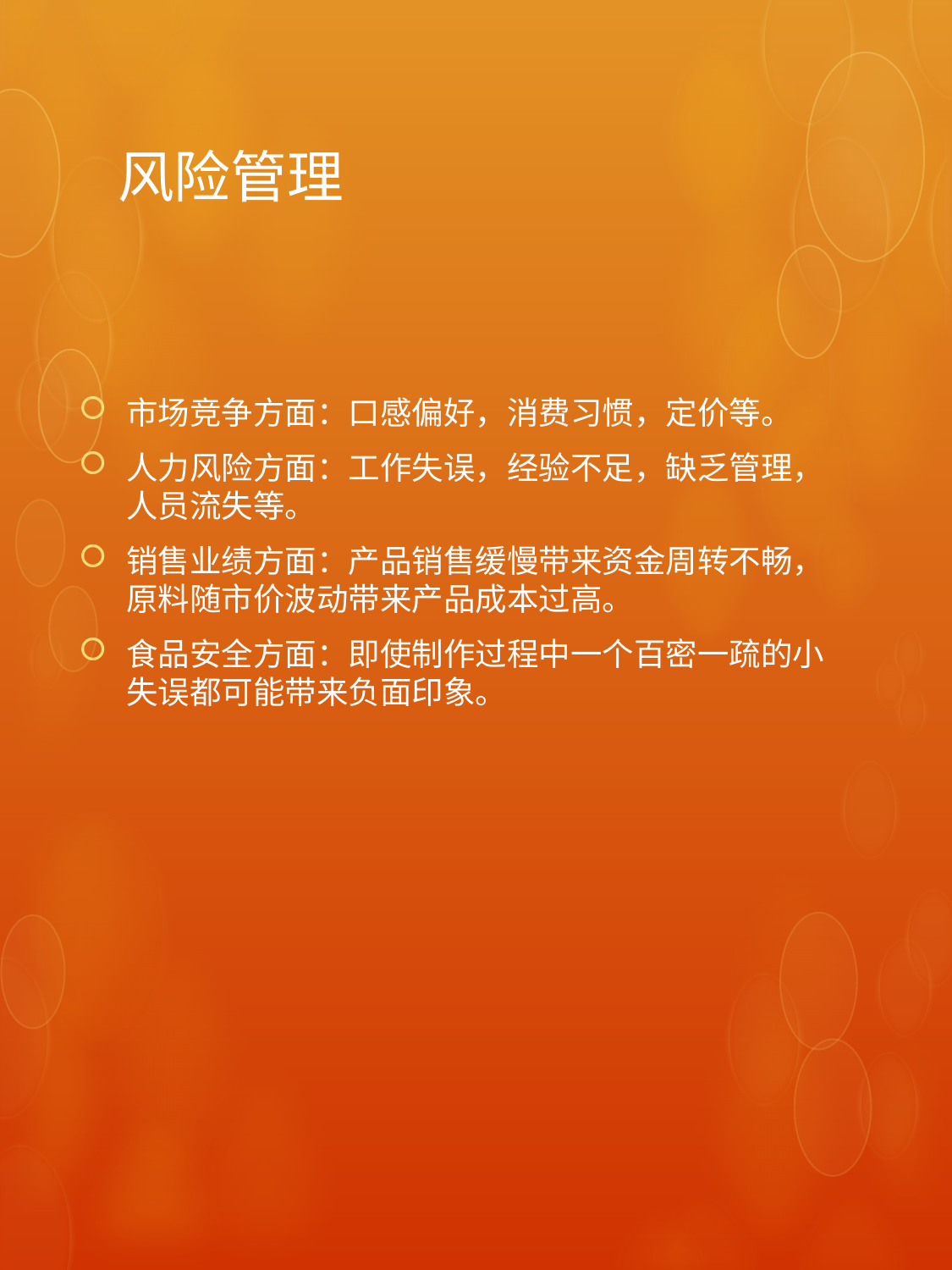

# 风险管理
市场竞争方面：口感偏好，消费习惯，定价等。
人力风险方面：工作失误，经验不足，缺乏管理，人员流失等。
销售业绩方面：产品销售缓慢带来资金周转不畅，原料随市价波动带来产品成本过高。
食品安全方面：即使制作过程中一个百密一疏的小失误都可能带来负面印象。